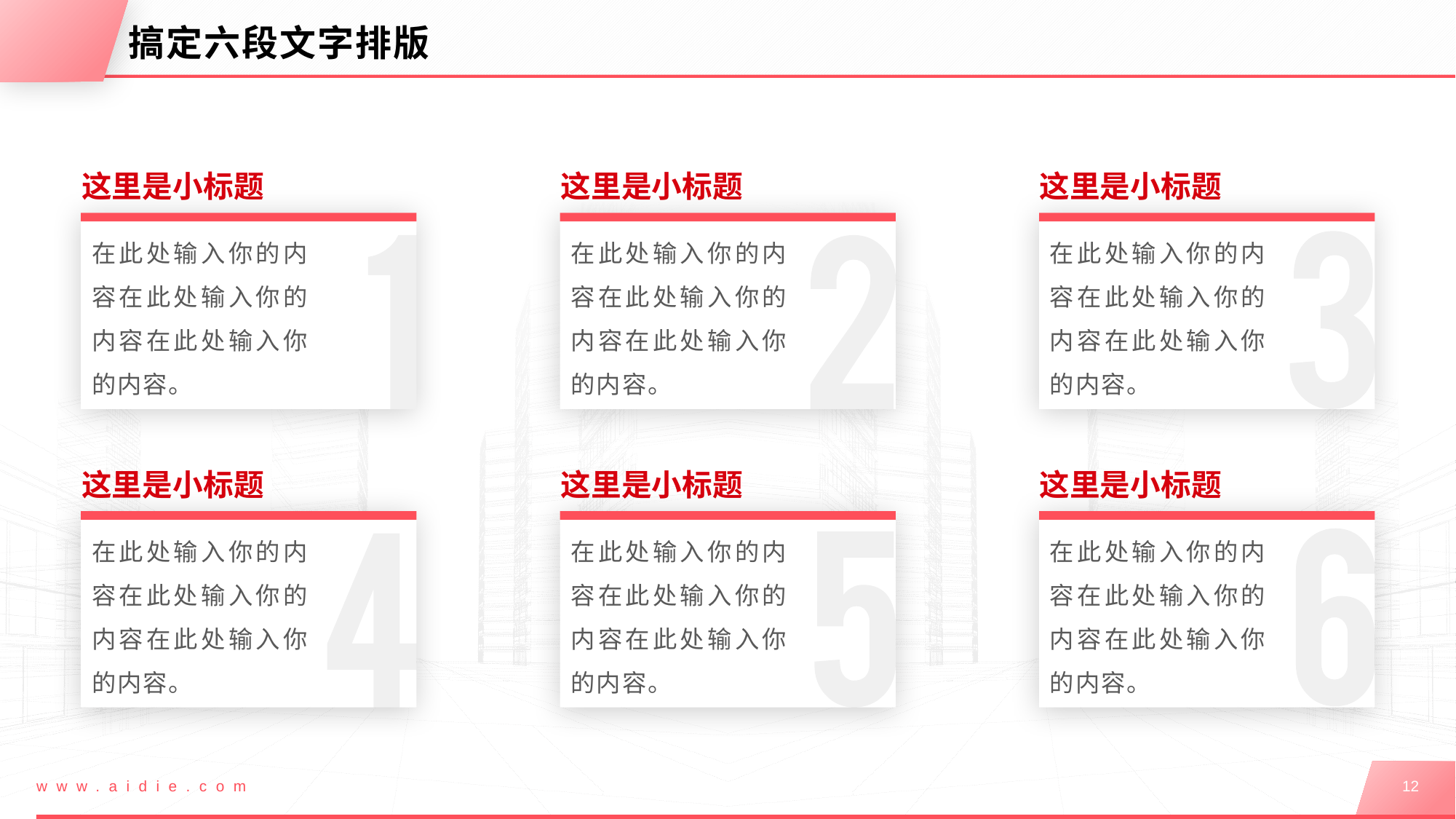

# 搞定六段文字排版
这里是小标题
这里是小标题
这里是小标题
在此处输入你的内容在此处输入你的内容在此处输入你的内容。

在此处输入你的内容在此处输入你的内容在此处输入你的内容。

在此处输入你的内容在此处输入你的内容在此处输入你的内容。

这里是小标题
这里是小标题
这里是小标题
在此处输入你的内容在此处输入你的内容在此处输入你的内容。

在此处输入你的内容在此处输入你的内容在此处输入你的内容。

在此处输入你的内容在此处输入你的内容在此处输入你的内容。

www.aidie.com
12